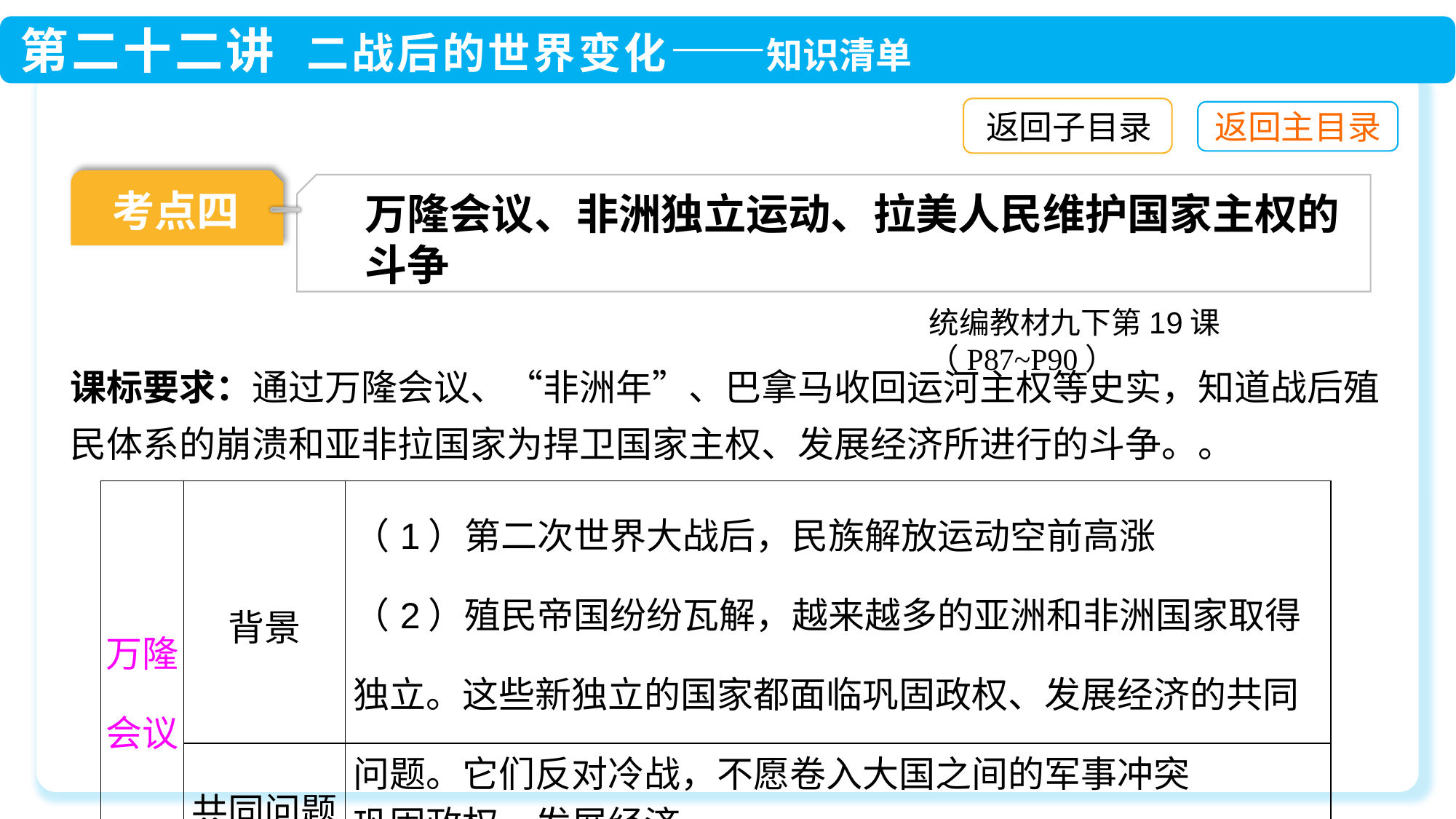

返回子目录
考点四
万隆会议、非洲独立运动、拉美人民维护国家主权的斗争

统编教材九下第19课（P87~P90）
课标要求：通过万隆会议、“非洲年”、巴拿马收回运河主权等史实，知道战后殖民体系的崩溃和亚非拉国家为捍卫国家主权、发展经济所进行的斗争。。
| 万隆会议 | 背景 | （1）第二次世界大战后，民族解放运动空前高涨 （2）殖民帝国纷纷瓦解，越来越多的亚洲和非洲国家取得独立。这些新独立的国家都面临巩固政权、发展经济的共同问题。它们反对冷战，不愿卷入大国之间的军事冲突 |
| --- | --- | --- |
|  | 共同问题 | 巩固政权、发展经济 |